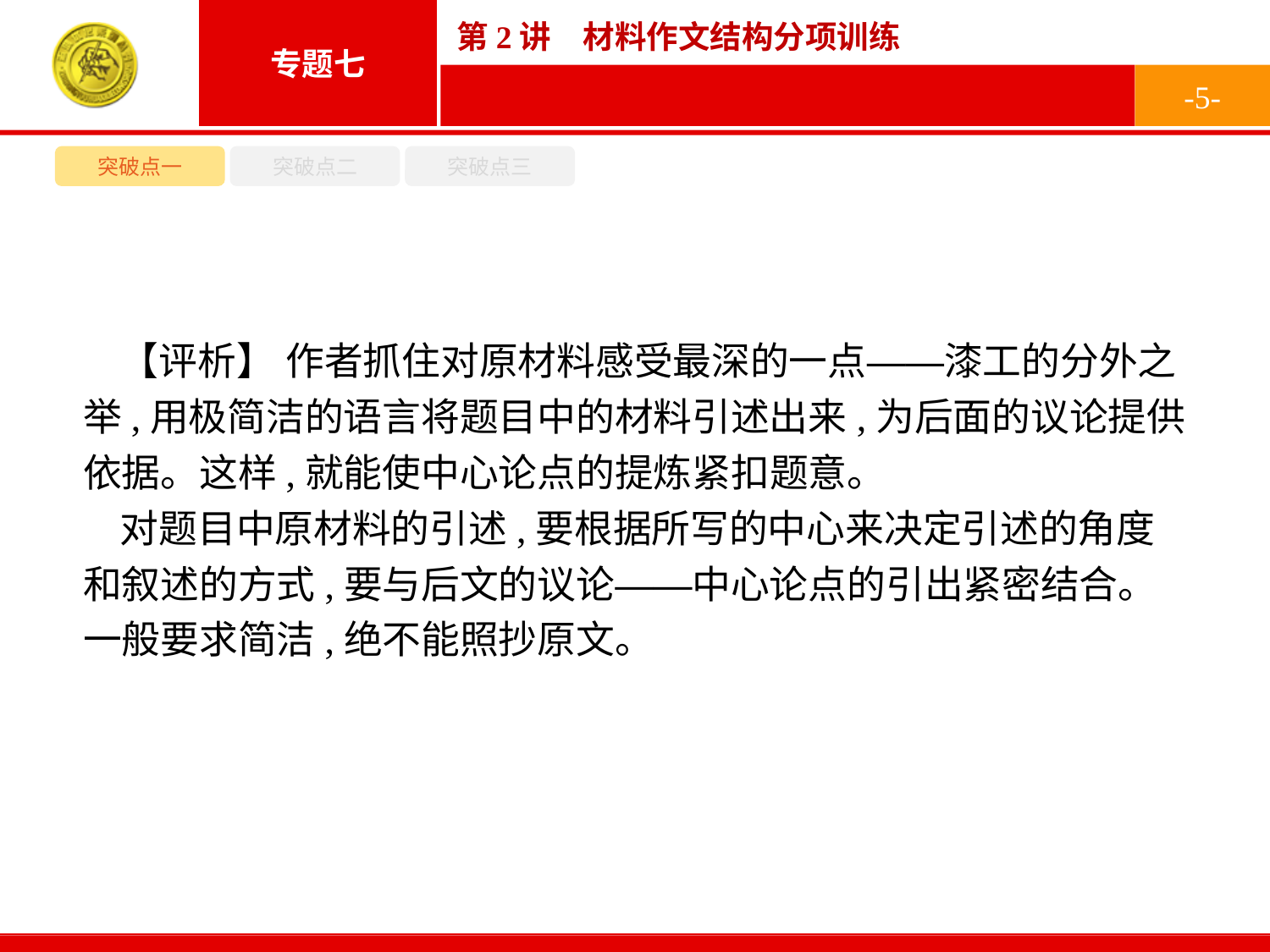

-5-
突破点一
突破点二
突破点三
【评析】 作者抓住对原材料感受最深的一点——漆工的分外之举,用极简洁的语言将题目中的材料引述出来,为后面的议论提供依据。这样,就能使中心论点的提炼紧扣题意。
对题目中原材料的引述,要根据所写的中心来决定引述的角度和叙述的方式,要与后文的议论——中心论点的引出紧密结合。一般要求简洁,绝不能照抄原文。